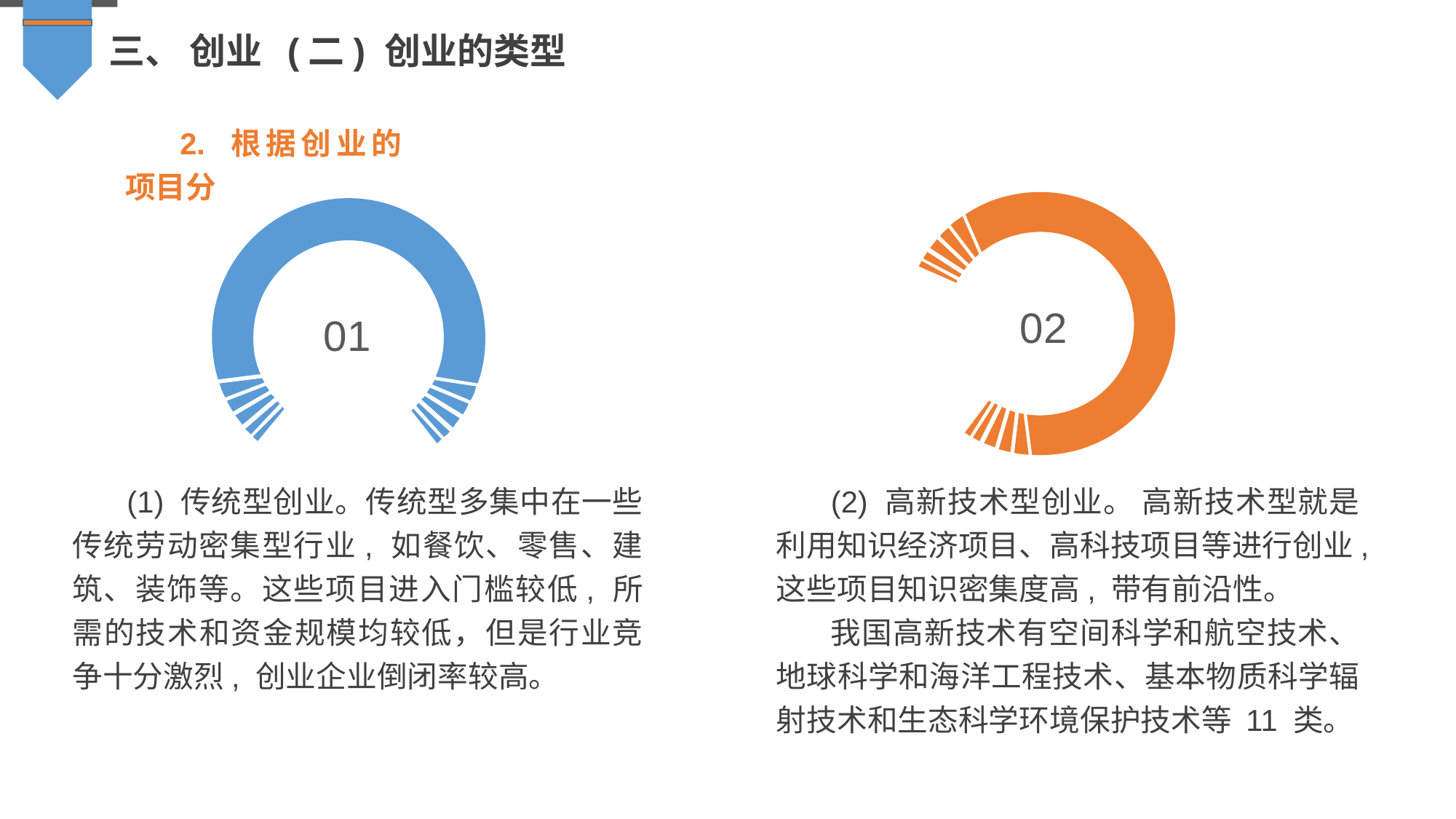

三、 创业  (二) 创业的类型
2. 根据创业的项目分

02
01
(1) 传统型创业。传统型多集中在一些传统劳动密集型行业, 如餐饮、零售、建筑、装饰等。这些项目进入门槛较低, 所需的技术和资金规模均较低，但是行业竞争十分激烈, 创业企业倒闭率较高。
(2) 高新技术型创业。 高新技术型就是利用知识经济项目、高科技项目等进行创业,这些项目知识密集度高, 带有前沿性。
我国高新技术有空间科学和航空技术、地球科学和海洋工程技术、基本物质科学辐射技术和生态科学环境保护技术等 11 类。